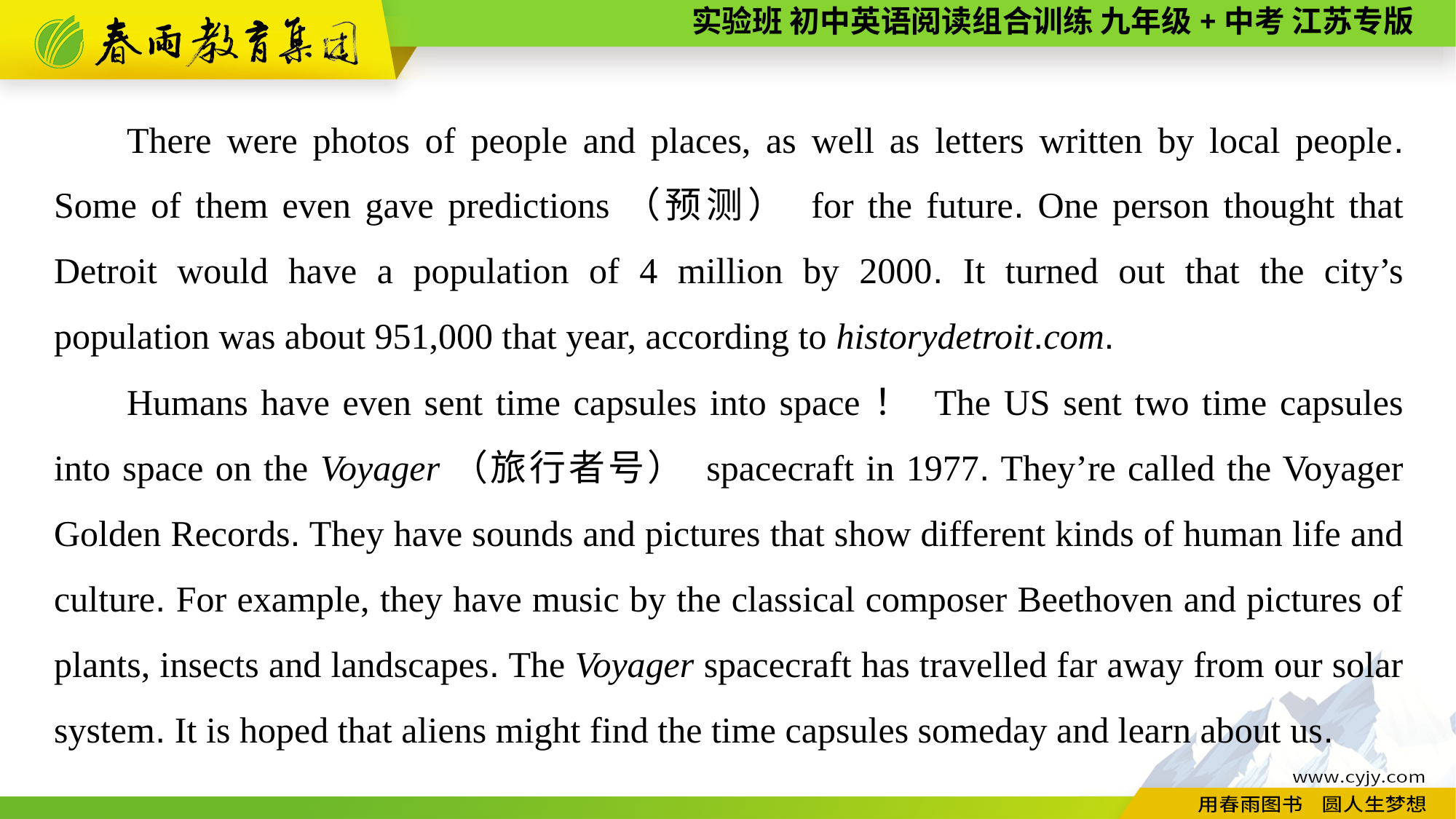

There were photos of people and places, as well as letters written by local people. Some of them even gave predictions（预测） for the future. One person thought that Detroit would have a population of 4 million by 2000. It turned out that the city’s population was about 951,000 that year, according to historydetroit.com.
Humans have even sent time capsules into space！ The US sent two time capsules into space on the Voyager（旅行者号） spacecraft in 1977. They’re called the Voyager Golden Records. They have sounds and pictures that show different kinds of human life and culture. For example, they have music by the classical composer Beethoven and pictures of plants, insects and landscapes. The Voyager spacecraft has travelled far away from our solar system. It is hoped that aliens might find the time capsules someday and learn about us.